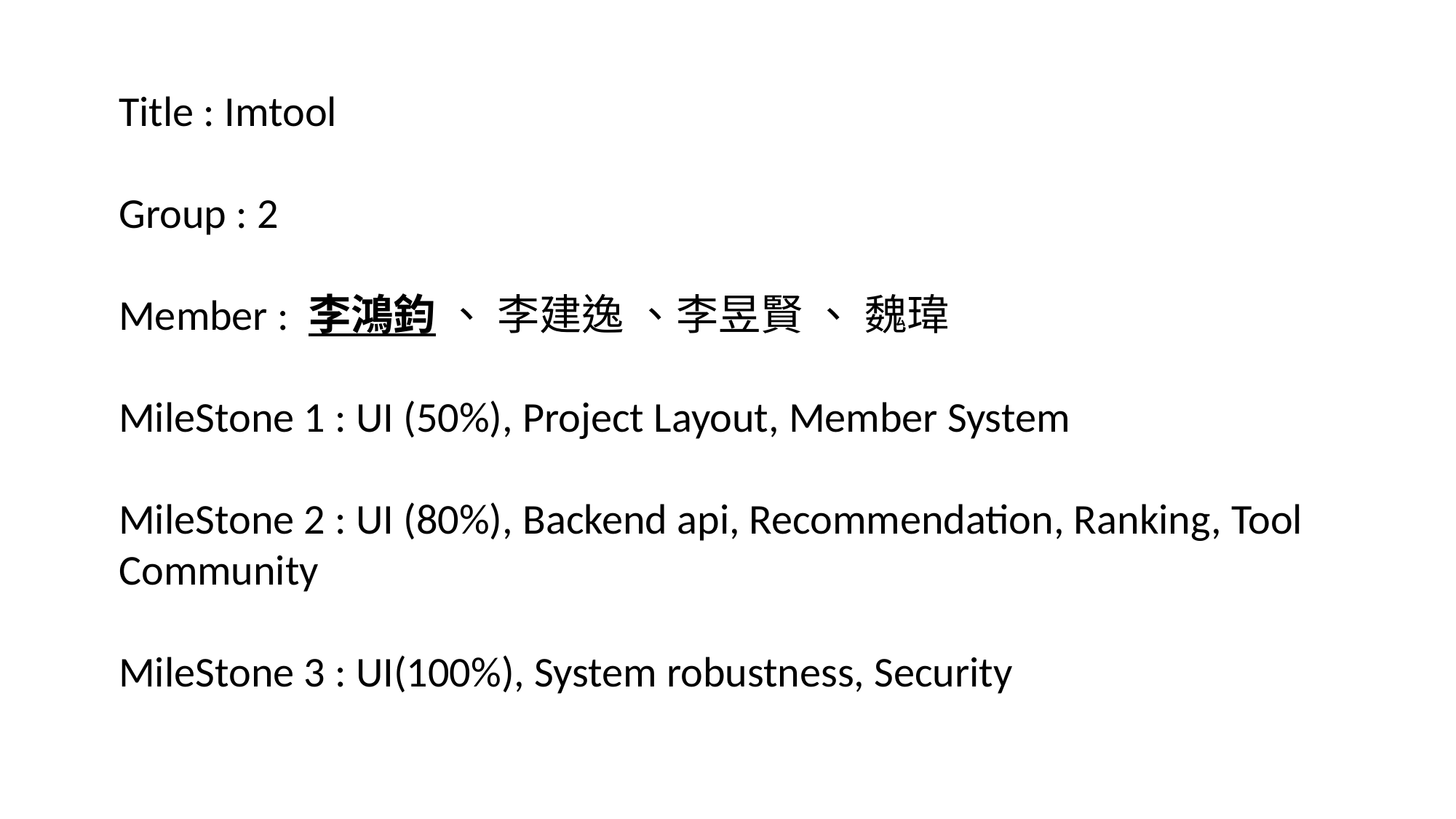

Title : Imtool

Group : 2

Member : 李鴻鈞 、 李建逸 、李昱賢 、 魏瑋

MileStone 1 : UI (50%), Project Layout, Member System

MileStone 2 : UI (80%), Backend api, Recommendation, Ranking, Tool Community

MileStone 3 : UI(100%), System robustness, Security